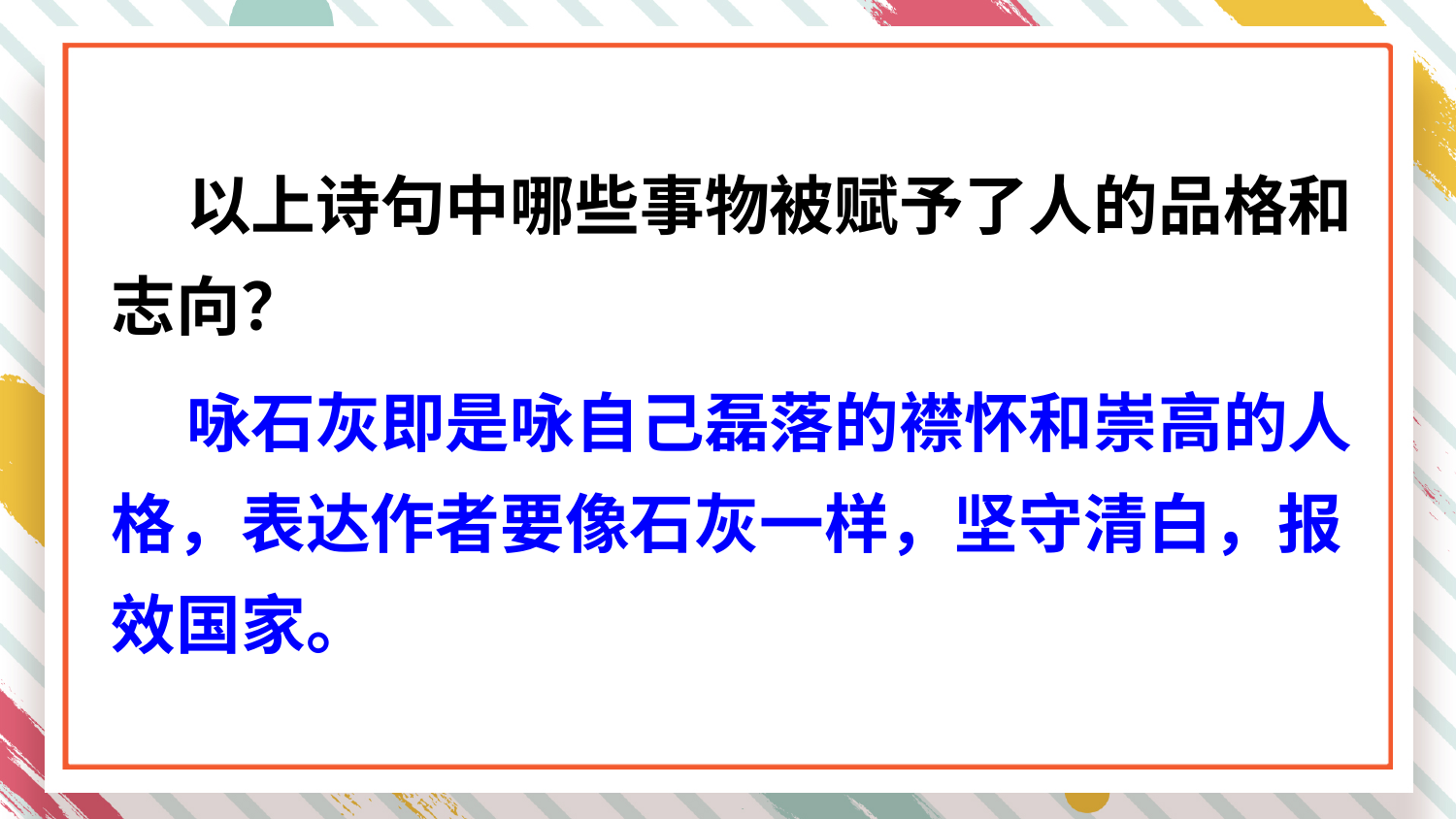

以上诗句中哪些事物被赋予了人的品格和志向？
    咏石灰即是咏自己磊落的襟怀和崇高的人格，表达作者要像石灰一样，坚守清白，报效国家。